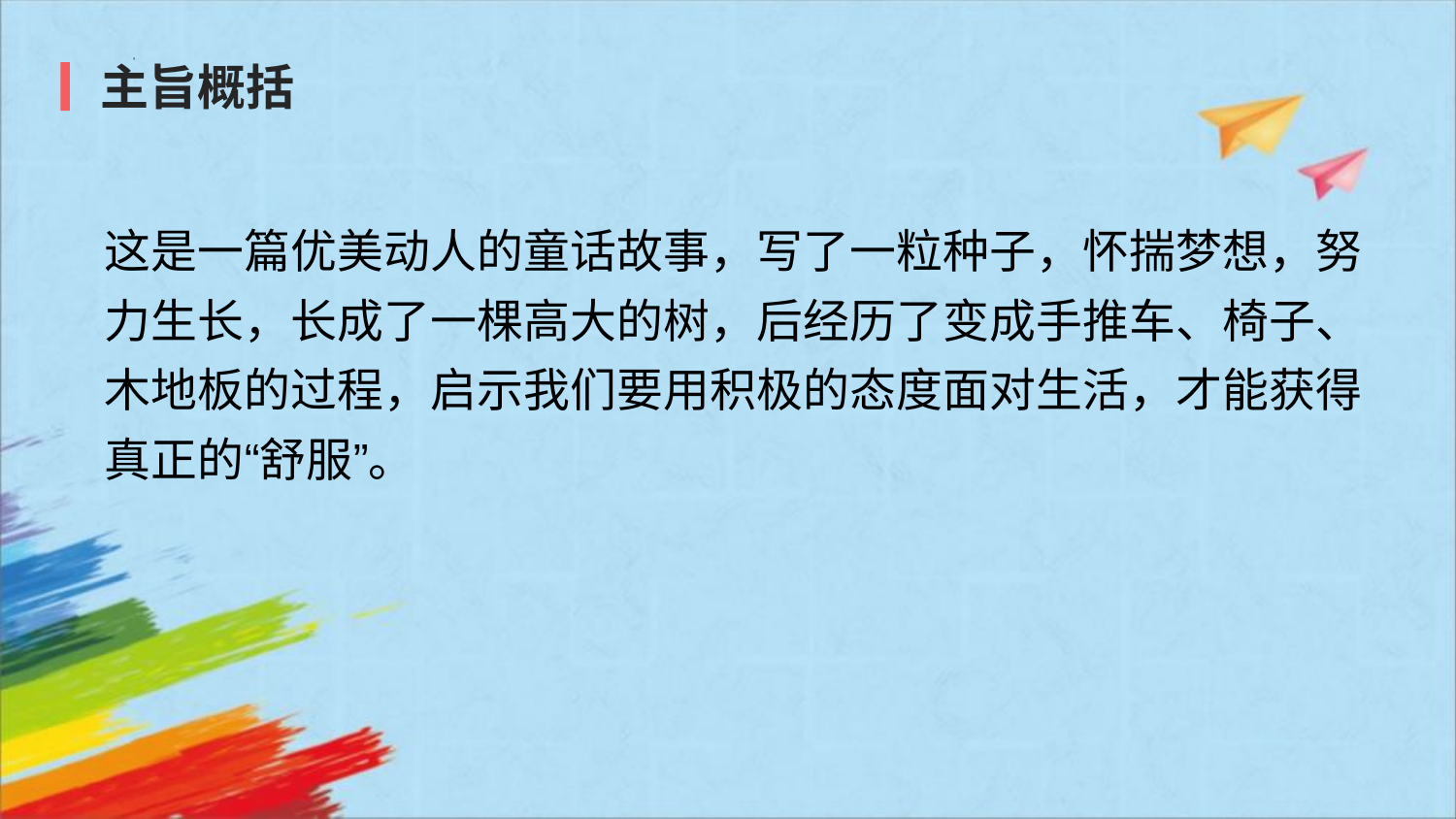

主旨概括

这是一篇优美动人的童话故事，写了一粒种子，怀揣梦想，努力生长，长成了一棵高大的树，后经历了变成手推车、椅子、木地板的过程，启示我们要用积极的态度面对生活，才能获得真正的“舒服”。